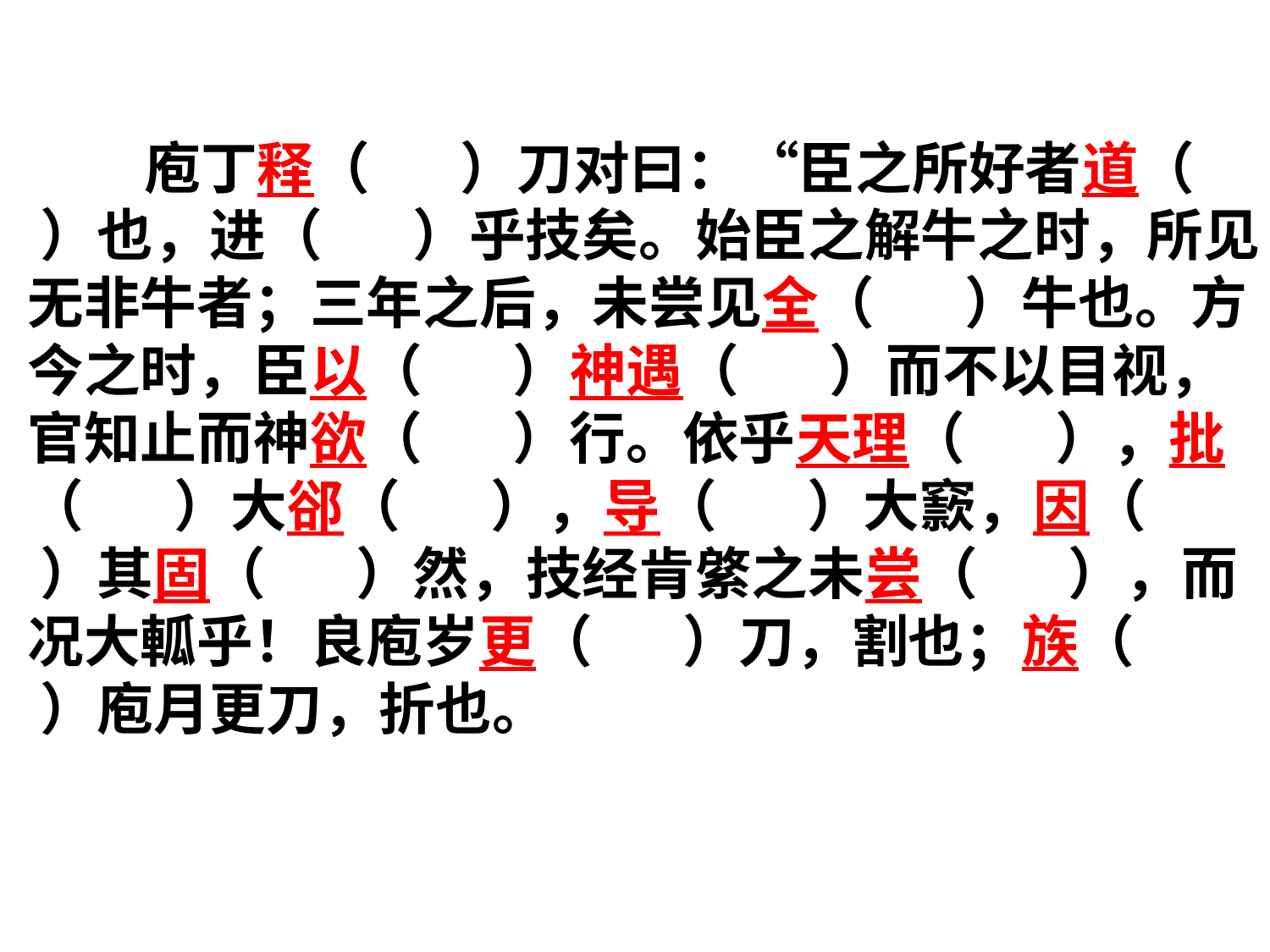

庖丁释（       ）刀对曰：“臣之所好者道（       ）也，进（       ）乎技矣。始臣之解牛之时，所见无非牛者；三年之后，未尝见全（       ）牛也。方今之时，臣以（       ）神遇（       ）而不以目视，官知止而神欲（       ）行。依乎天理（       ），批（       ）大郤（       ），导（       ）大窾，因（       ）其固（       ）然，技经肯綮之未尝（       ），而况大軱乎！良庖岁更（       ）刀，割也；族（       ）庖月更刀，折也。